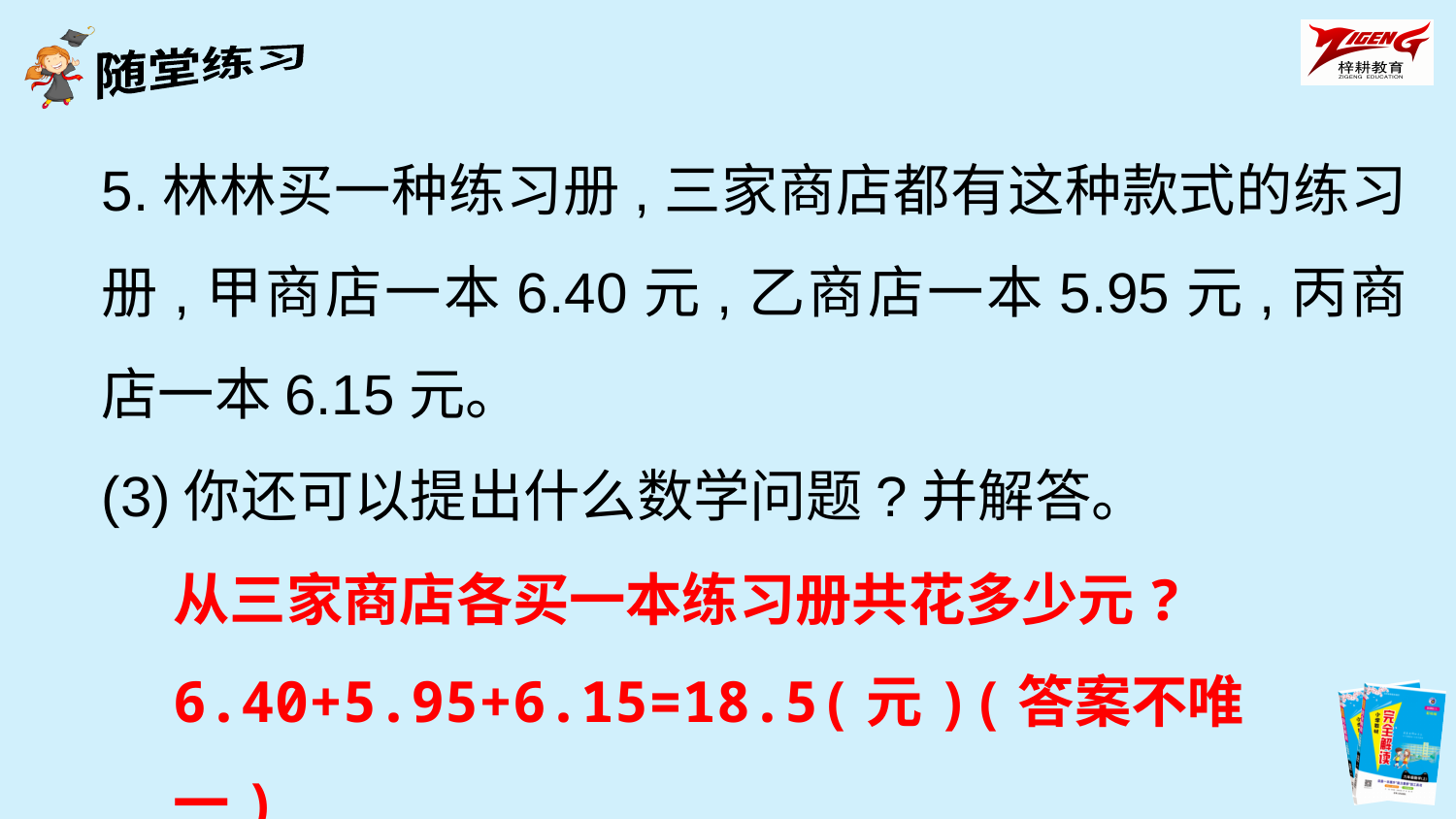

5.林林买一种练习册,三家商店都有这种款式的练习册,甲商店一本6.40元,乙商店一本5.95元,丙商店一本6.15元。
(3)你还可以提出什么数学问题?并解答。
从三家商店各买一本练习册共花多少元?
6.40+5.95+6.15=18.5(元)(答案不唯一)